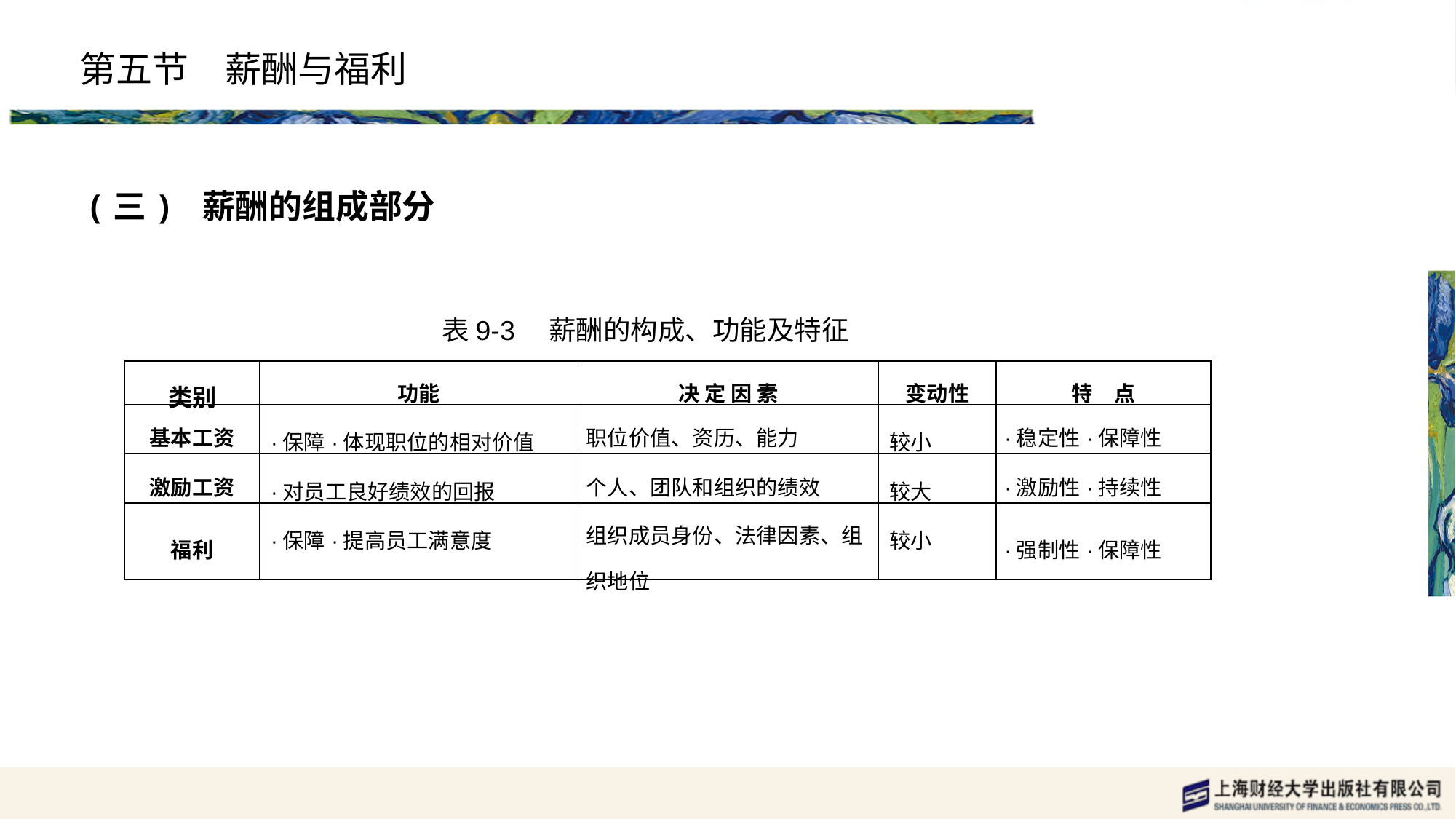

# 第五节　薪酬与福利
(三) 薪酬的组成部分
表9-3　薪酬的构成、功能及特征
| 类别 | 功能 | 决 定 因 素 | 变动性 | 特　点 |
| --- | --- | --- | --- | --- |
| 基本工资 | ·保障·体现职位的相对价值 | 职位价值、资历、能力 | 较小 | ·稳定性·保障性 |
| 激励工资 | ·对员工良好绩效的回报 | 个人、团队和组织的绩效 | 较大 | ·激励性·持续性 |
| 福利 | ·保障·提高员工满意度 | 组织成员身份、法律因素、组织地位 | 较小 | ·强制性·保障性 |
|  |  |  |  |  |